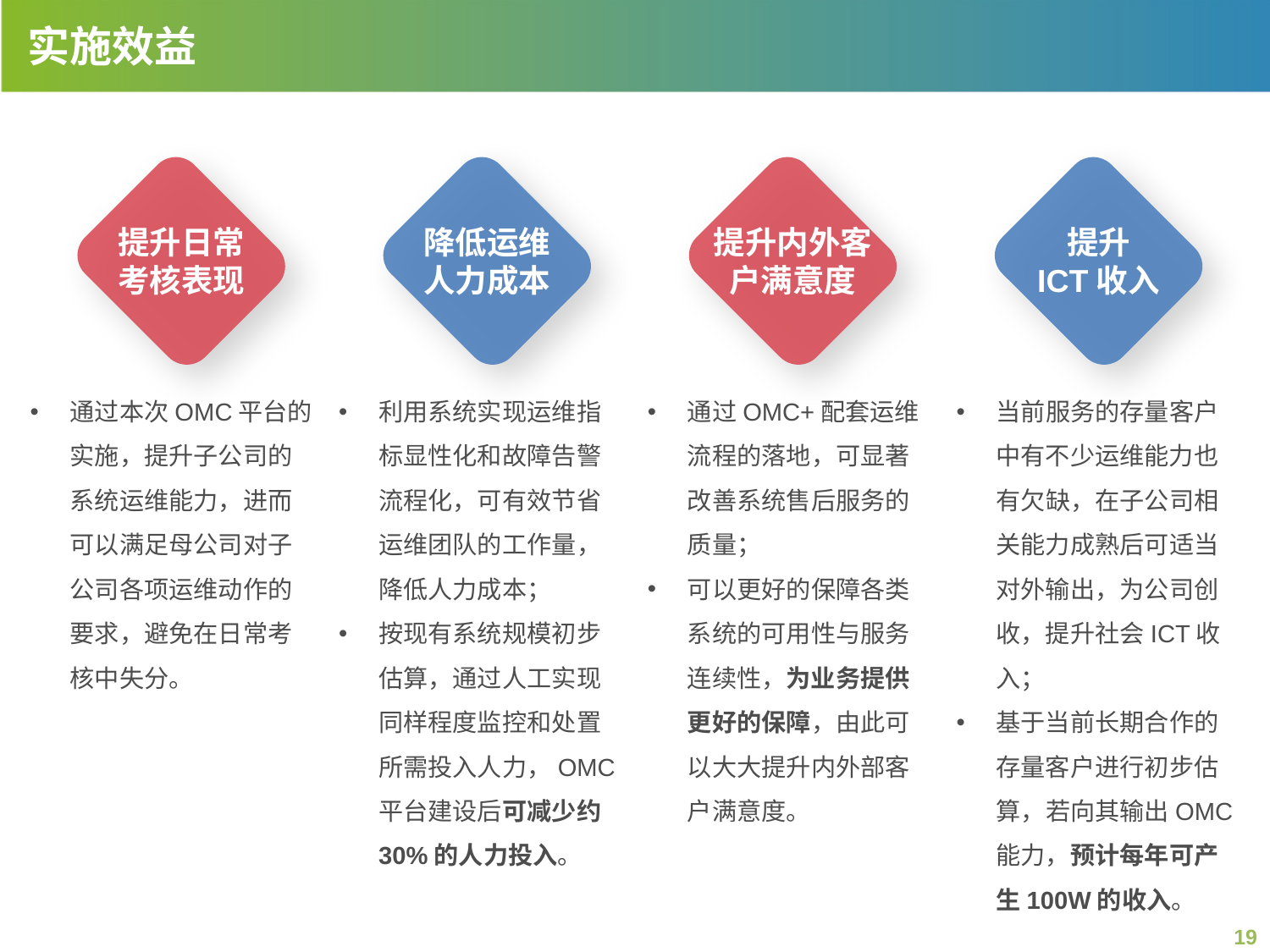

实施效益

医疗行业
发展方向
提升日常
考核表现

降低运维
人力成本

提升内外客户满意度

提升
ICT收入
通过本次OMC平台的实施，提升子公司的系统运维能力，进而可以满足母公司对子公司各项运维动作的要求，避免在日常考核中失分。
利用系统实现运维指标显性化和故障告警流程化，可有效节省运维团队的工作量，降低人力成本；
按现有系统规模初步估算，通过人工实现同样程度监控和处置所需投入人力，OMC平台建设后可减少约30%的人力投入。
通过OMC+配套运维流程的落地，可显著改善系统售后服务的质量；
可以更好的保障各类系统的可用性与服务连续性，为业务提供更好的保障，由此可以大大提升内外部客户满意度。
当前服务的存量客户中有不少运维能力也有欠缺，在子公司相关能力成熟后可适当对外输出，为公司创收，提升社会ICT收入；
基于当前长期合作的存量客户进行初步估算，若向其输出OMC能力，预计每年可产生100W的收入。